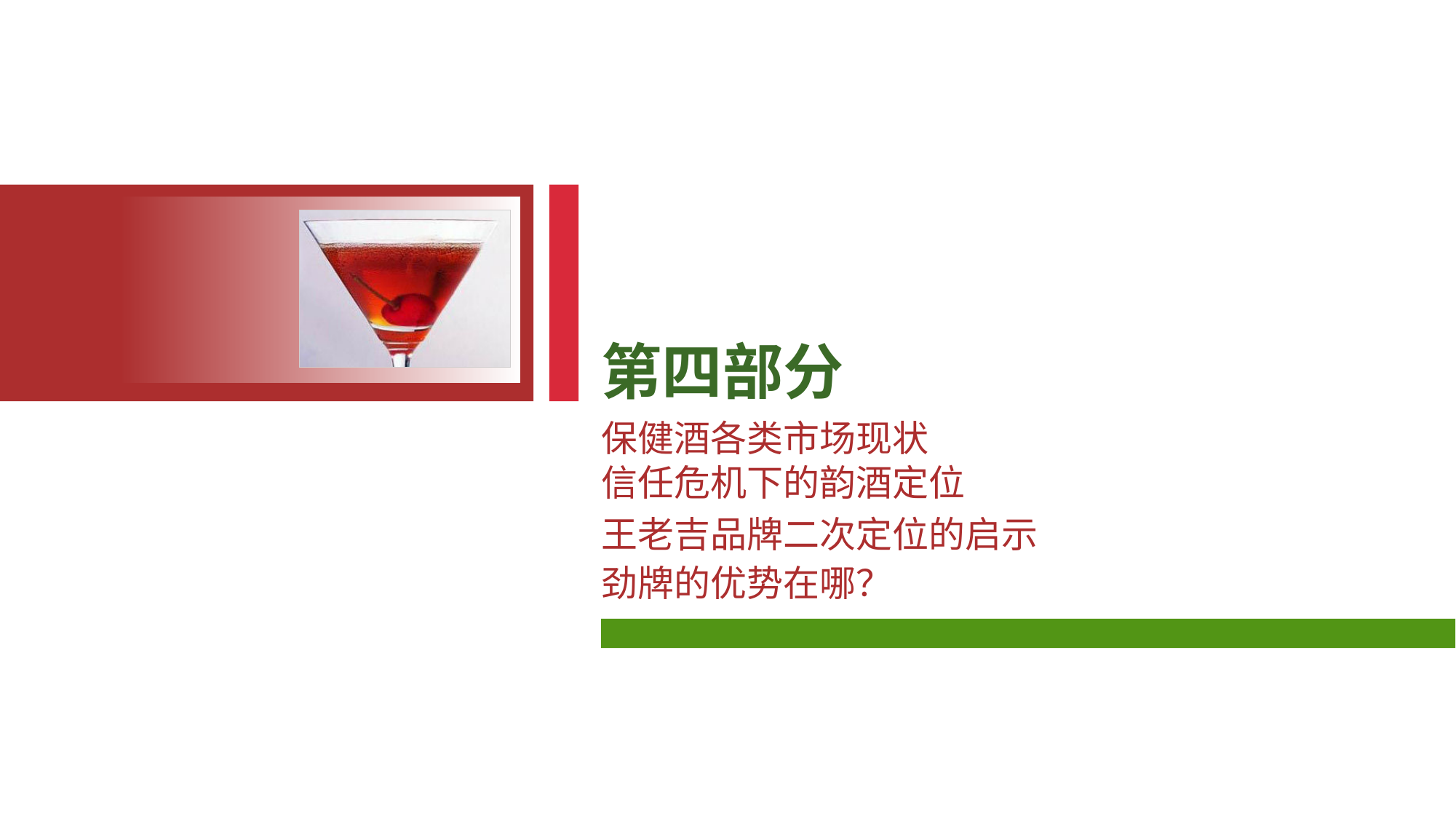

保健酒各类市场现状
信任危机下的韵酒定位
王老吉品牌二次定位的启示
劲牌的优势在哪？